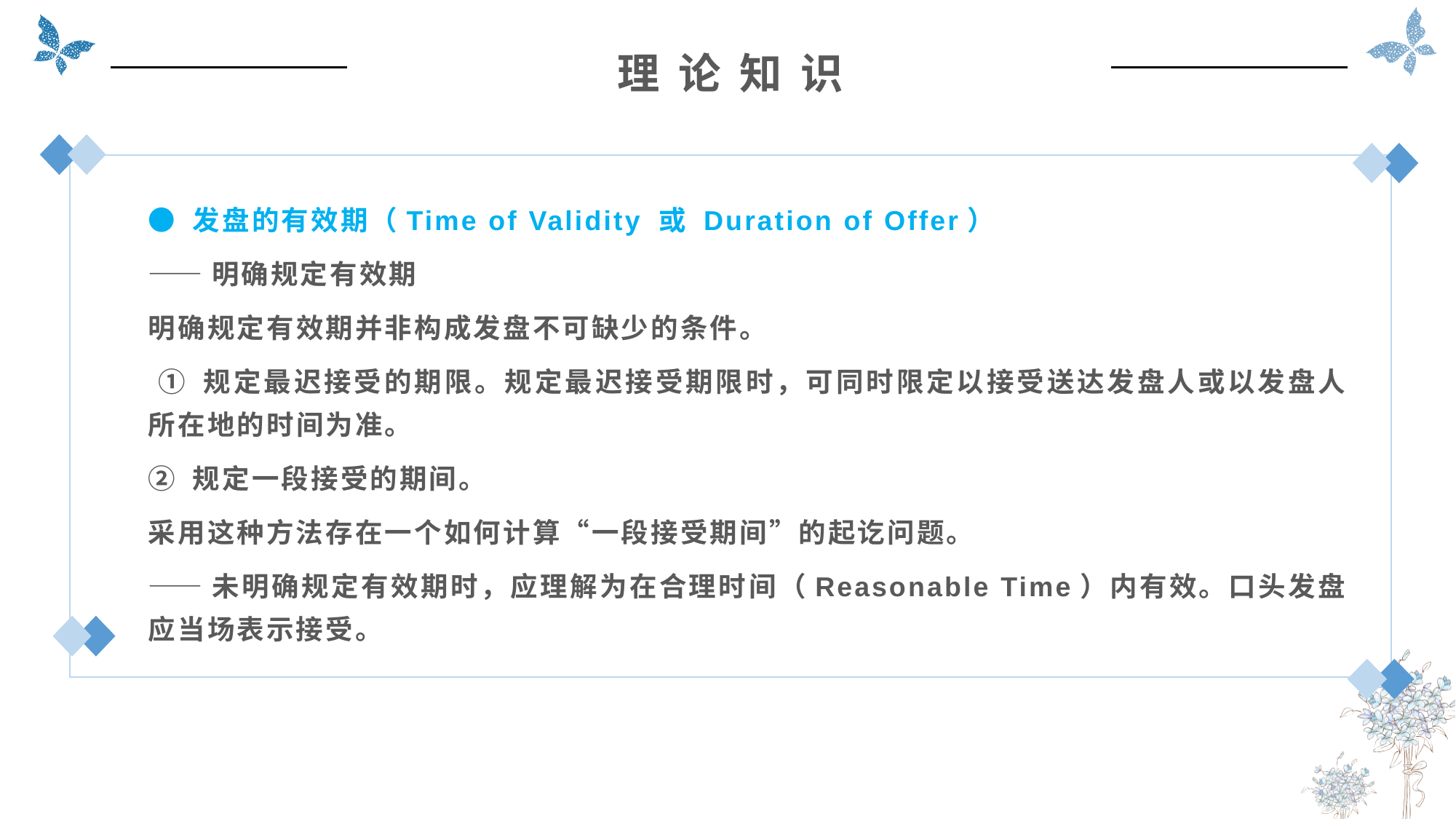

理 论 知 识

● 发盘的有效期（Time of Validity 或 Duration of Offer）
——明确规定有效期
明确规定有效期并非构成发盘不可缺少的条件。
 ① 规定最迟接受的期限。规定最迟接受期限时，可同时限定以接受送达发盘人或以发盘人所在地的时间为准。
② 规定一段接受的期间。
采用这种方法存在一个如何计算“一段接受期间”的起讫问题。
——未明确规定有效期时，应理解为在合理时间（Reasonable Time）内有效。口头发盘应当场表示接受。